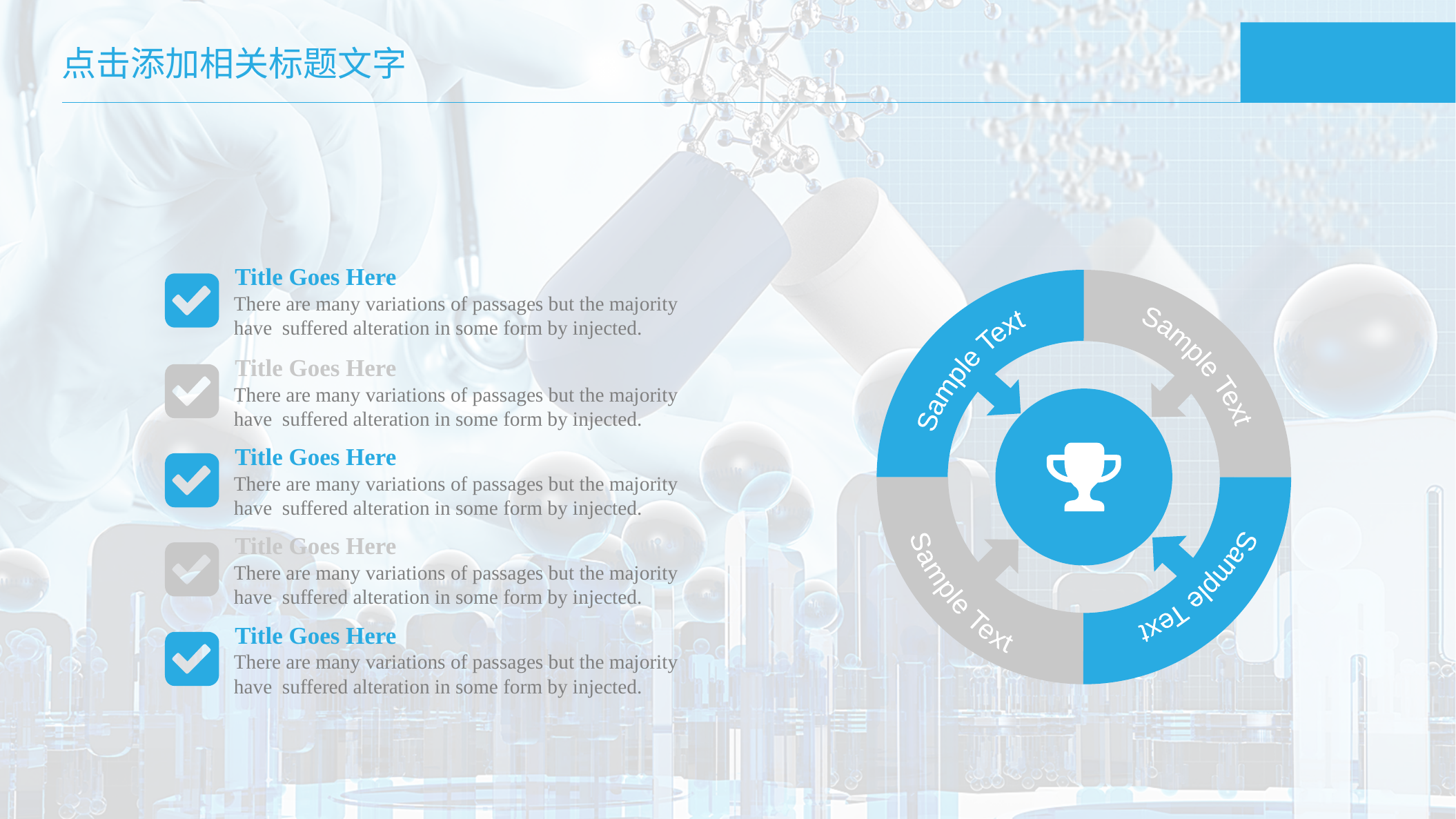

点击添加相关标题文字
Title Goes Here
There are many variations of passages but the majority have  suffered alteration in some form by injected.

Title Goes Here
There are many variations of passages but the majority have  suffered alteration in some form by injected.
Sample Text
Sample Text

Title Goes Here
There are many variations of passages but the majority have  suffered alteration in some form by injected.

Title Goes Here
There are many variations of passages but the majority have  suffered alteration in some form by injected.

Sample Text
Sample Text
Title Goes Here
There are many variations of passages but the majority have  suffered alteration in some form by injected.